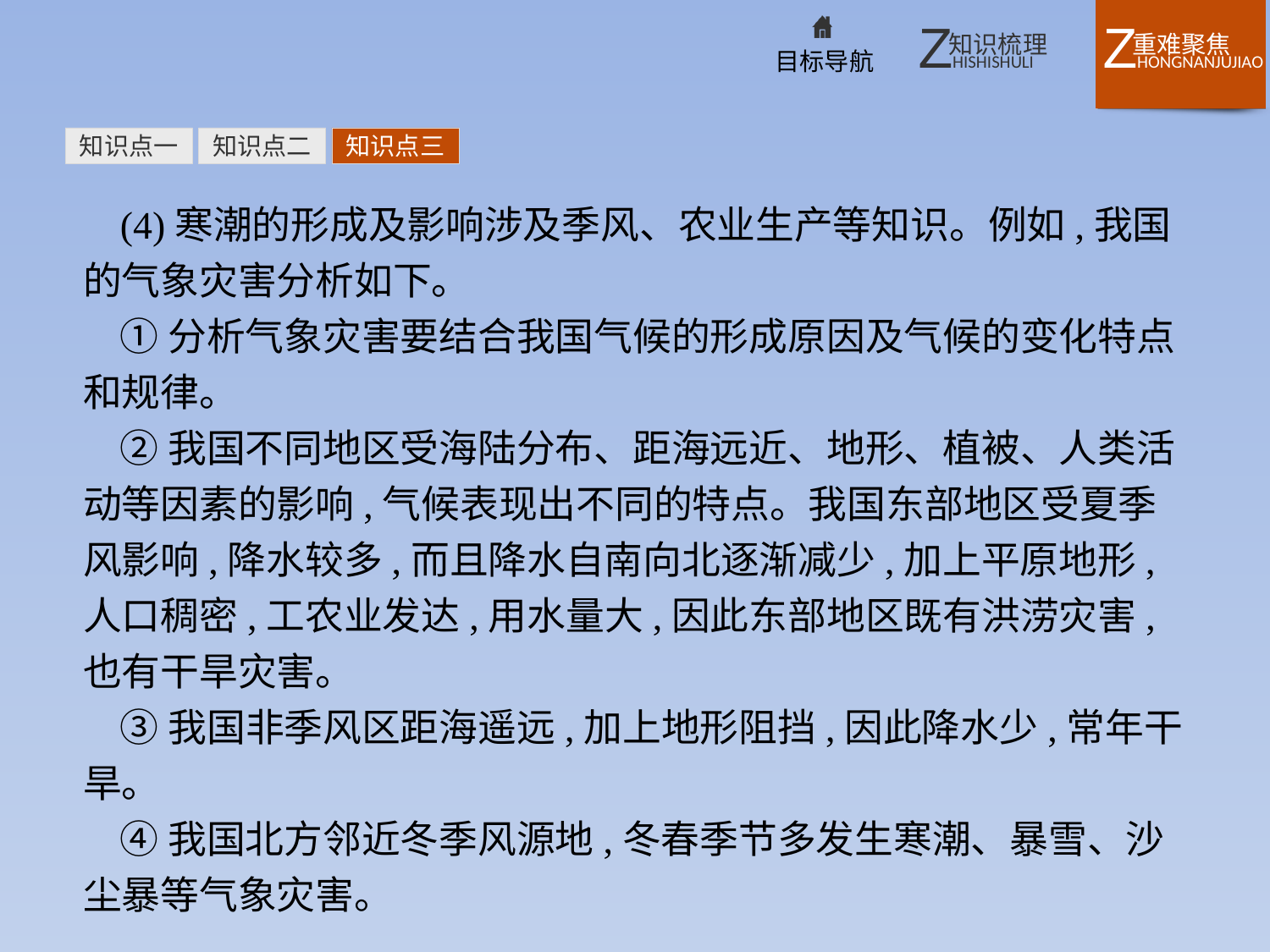

知识点一
知识点二
知识点三
(4)寒潮的形成及影响涉及季风、农业生产等知识。例如,我国的气象灾害分析如下。
①分析气象灾害要结合我国气候的形成原因及气候的变化特点和规律。
②我国不同地区受海陆分布、距海远近、地形、植被、人类活动等因素的影响,气候表现出不同的特点。我国东部地区受夏季风影响,降水较多,而且降水自南向北逐渐减少,加上平原地形,人口稠密,工农业发达,用水量大,因此东部地区既有洪涝灾害,也有干旱灾害。
③我国非季风区距海遥远,加上地形阻挡,因此降水少,常年干旱。
④我国北方邻近冬季风源地,冬春季节多发生寒潮、暴雪、沙尘暴等气象灾害。